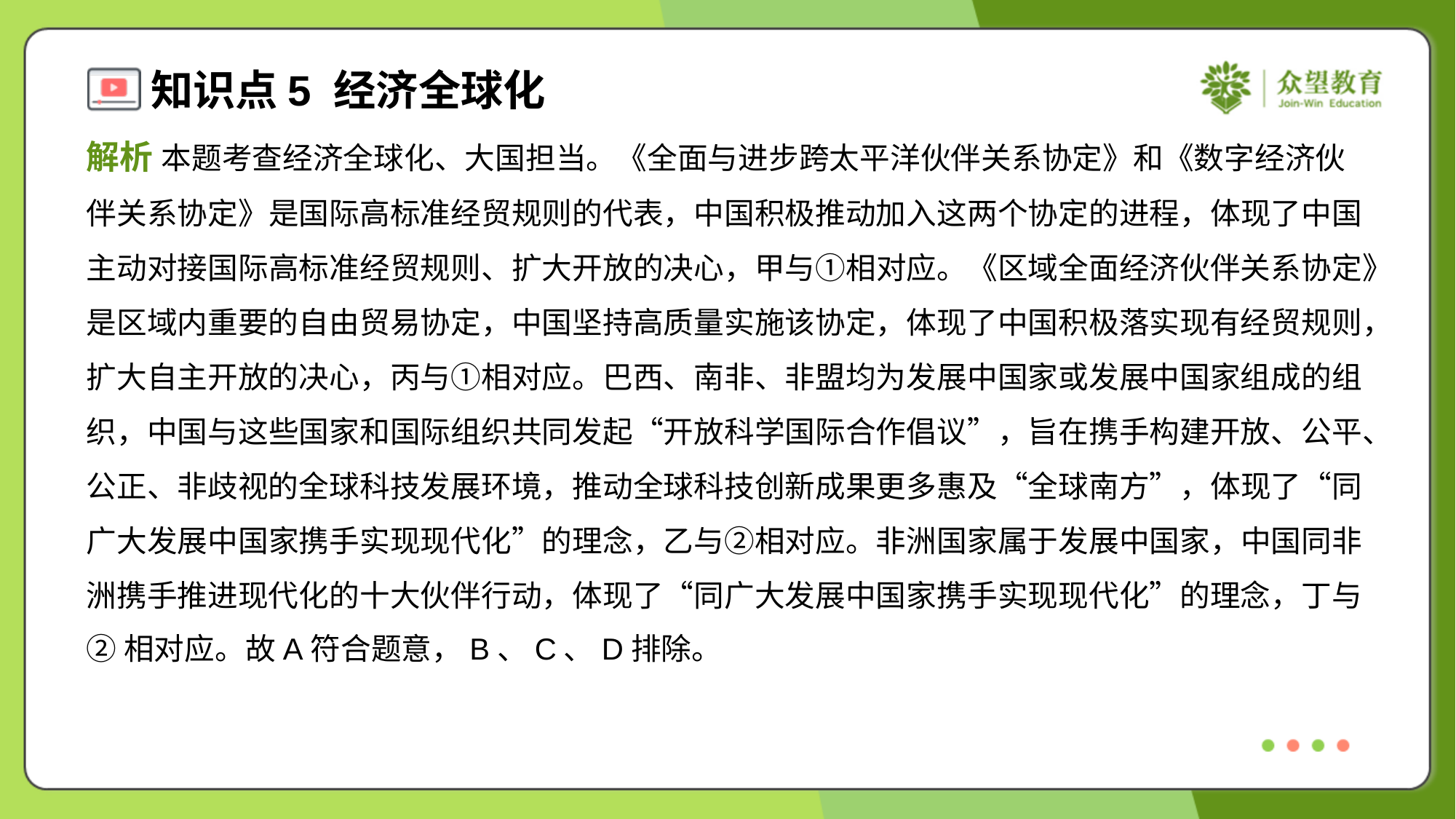

解析 本题考查经济全球化、大国担当。《全面与进步跨太平洋伙伴关系协定》和《数字经济伙
伴关系协定》是国际高标准经贸规则的代表，中国积极推动加入这两个协定的进程，体现了中国
主动对接国际高标准经贸规则、扩大开放的决心，甲与①相对应。《区域全面经济伙伴关系协定》
是区域内重要的自由贸易协定，中国坚持高质量实施该协定，体现了中国积极落实现有经贸规则，
扩大自主开放的决心，丙与①相对应。巴西、南非、非盟均为发展中国家或发展中国家组成的组
织，中国与这些国家和国际组织共同发起“开放科学国际合作倡议”，旨在携手构建开放、公平、
公正、非歧视的全球科技发展环境，推动全球科技创新成果更多惠及“全球南方”，体现了“同
广大发展中国家携手实现现代化”的理念，乙与②相对应。非洲国家属于发展中国家，中国同非
洲携手推进现代化的十大伙伴行动，体现了“同广大发展中国家携手实现现代化”的理念，丁与
②相对应。故A符合题意，B、C、D排除。